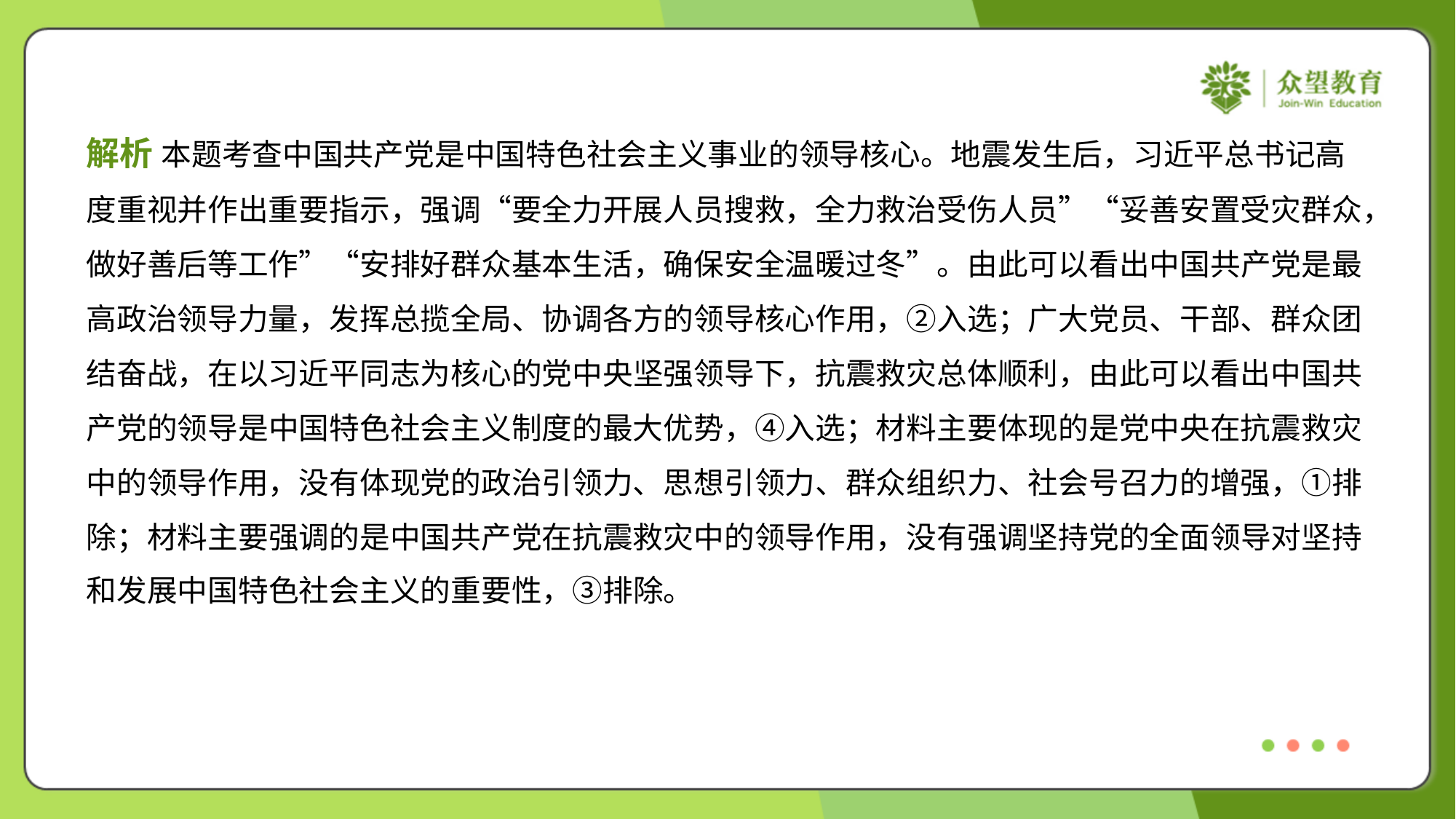

解析 本题考查中国共产党是中国特色社会主义事业的领导核心。地震发生后，习近平总书记高
度重视并作出重要指示，强调“要全力开展人员搜救，全力救治受伤人员”“妥善安置受灾群众，
做好善后等工作”“安排好群众基本生活，确保安全温暖过冬”。由此可以看出中国共产党是最
高政治领导力量，发挥总揽全局、协调各方的领导核心作用，②入选；广大党员、干部、群众团
结奋战，在以习近平同志为核心的党中央坚强领导下，抗震救灾总体顺利，由此可以看出中国共
产党的领导是中国特色社会主义制度的最大优势，④入选；材料主要体现的是党中央在抗震救灾
中的领导作用，没有体现党的政治引领力、思想引领力、群众组织力、社会号召力的增强，①排
除；材料主要强调的是中国共产党在抗震救灾中的领导作用，没有强调坚持党的全面领导对坚持
和发展中国特色社会主义的重要性，③排除。